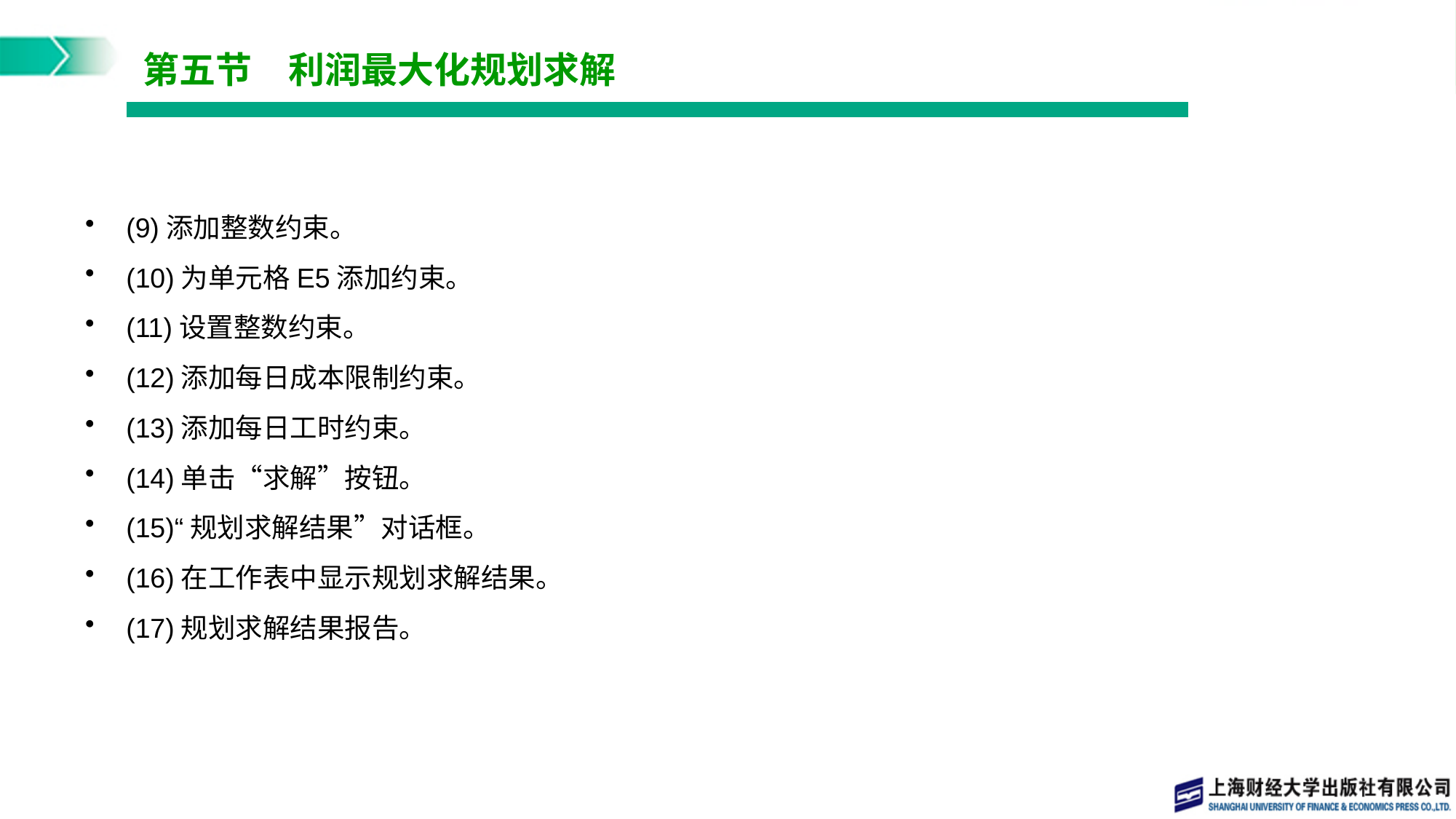

# 第五节　利润最大化规划求解
(9)添加整数约束。
(10)为单元格E5添加约束。
(11)设置整数约束。
(12)添加每日成本限制约束。
(13)添加每日工时约束。
(14)单击“求解”按钮。
(15)“规划求解结果”对话框。
(16)在工作表中显示规划求解结果。
(17)规划求解结果报告。